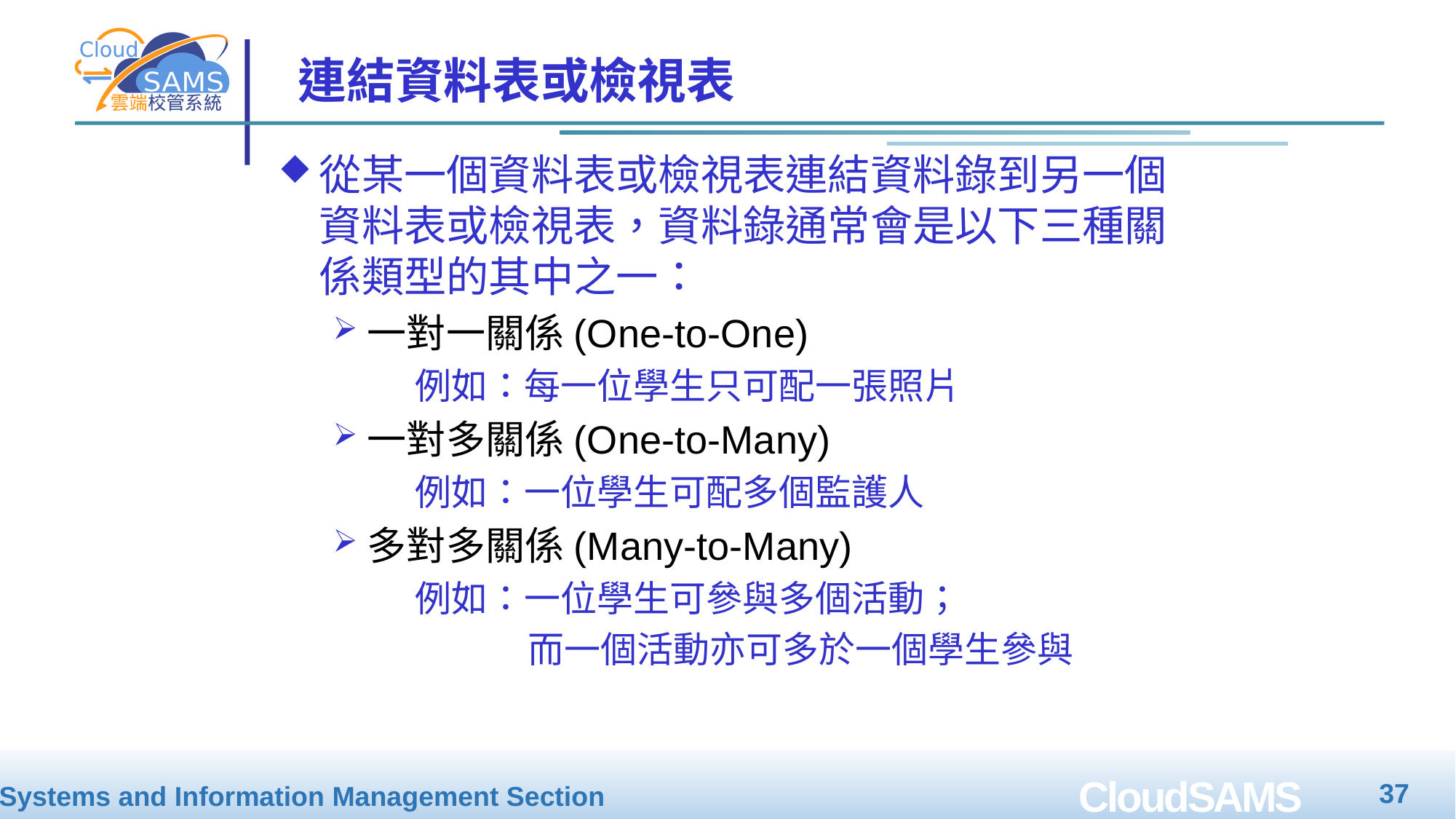

# 連結資料表或檢視表
從某一個資料表或檢視表連結資料錄到另一個資料表或檢視表，資料錄通常會是以下三種關係類型的其中之一：
一對一關係(One-to-One)
例如：每一位學生只可配一張照片
一對多關係(One-to-Many)
例如：一位學生可配多個監護人
多對多關係(Many-to-Many)
例如：一位學生可參與多個活動；
	    而一個活動亦可多於一個學生參與

37